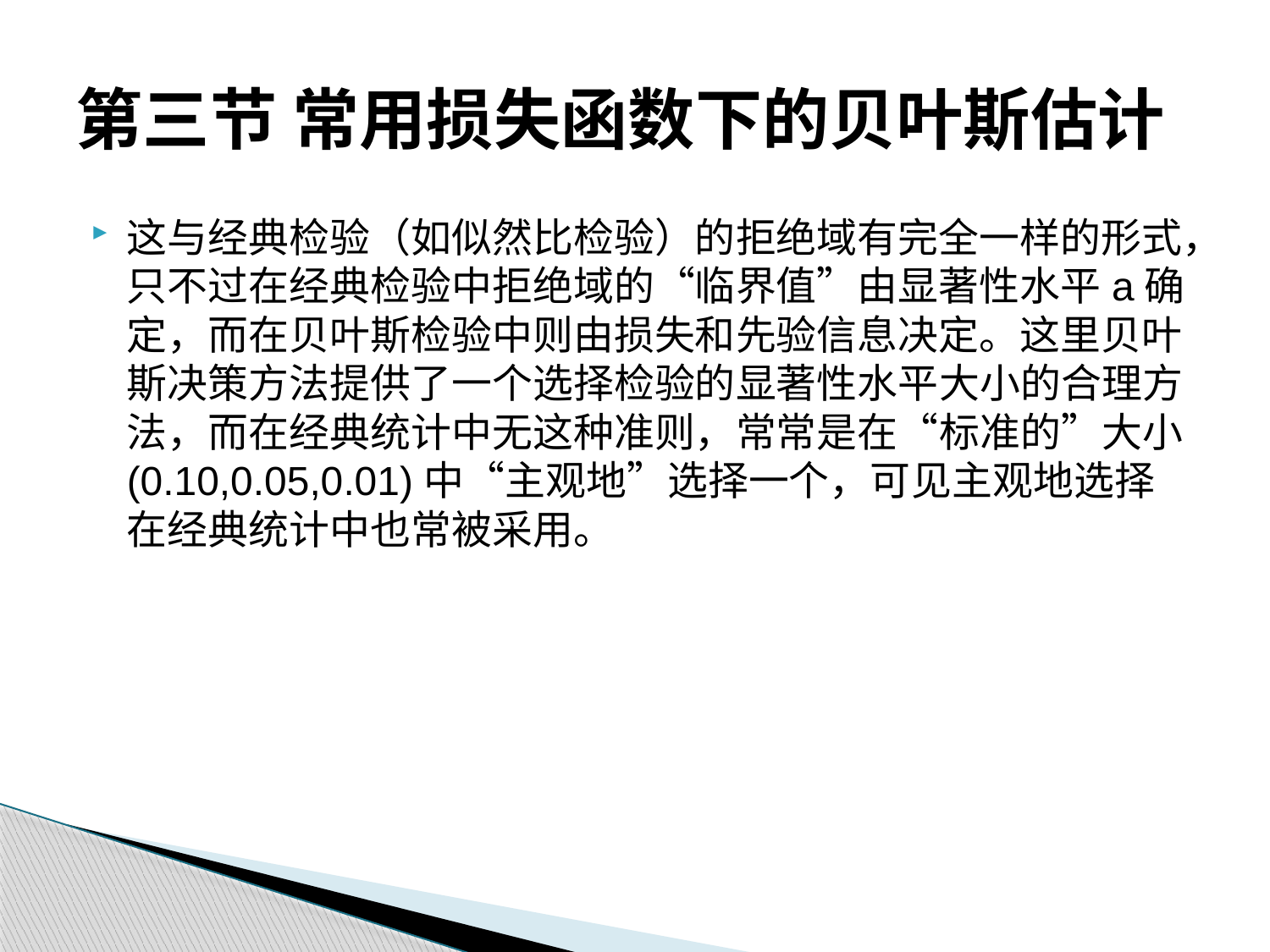

# 第三节 常用损失函数下的贝叶斯估计
这与经典检验（如似然比检验）的拒绝域有完全一样的形式，只不过在经典检验中拒绝域的“临界值”由显著性水平a确定，而在贝叶斯检验中则由损失和先验信息决定。这里贝叶斯决策方法提供了一个选择检验的显著性水平大小的合理方法，而在经典统计中无这种准则，常常是在“标准的”大小(0.10,0.05,0.01)中“主观地”选择一个，可见主观地选择在经典统计中也常被采用。